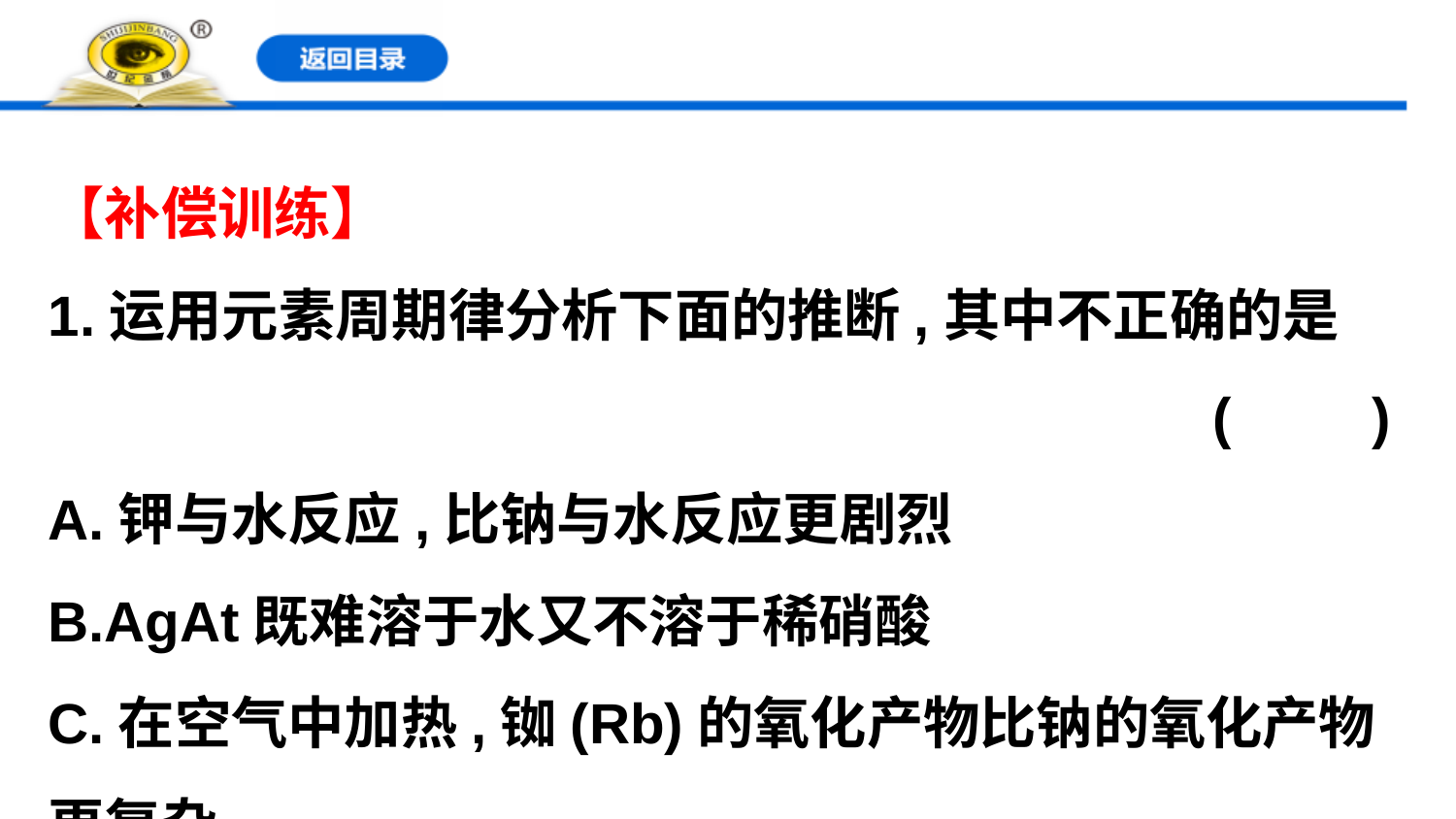

【补偿训练】
1.运用元素周期律分析下面的推断,其中不正确的是
								(　　)
A.钾与水反应,比钠与水反应更剧烈
B.AgAt既难溶于水又不溶于稀硝酸
C.在空气中加热,铷(Rb)的氧化产物比钠的氧化产物更复杂